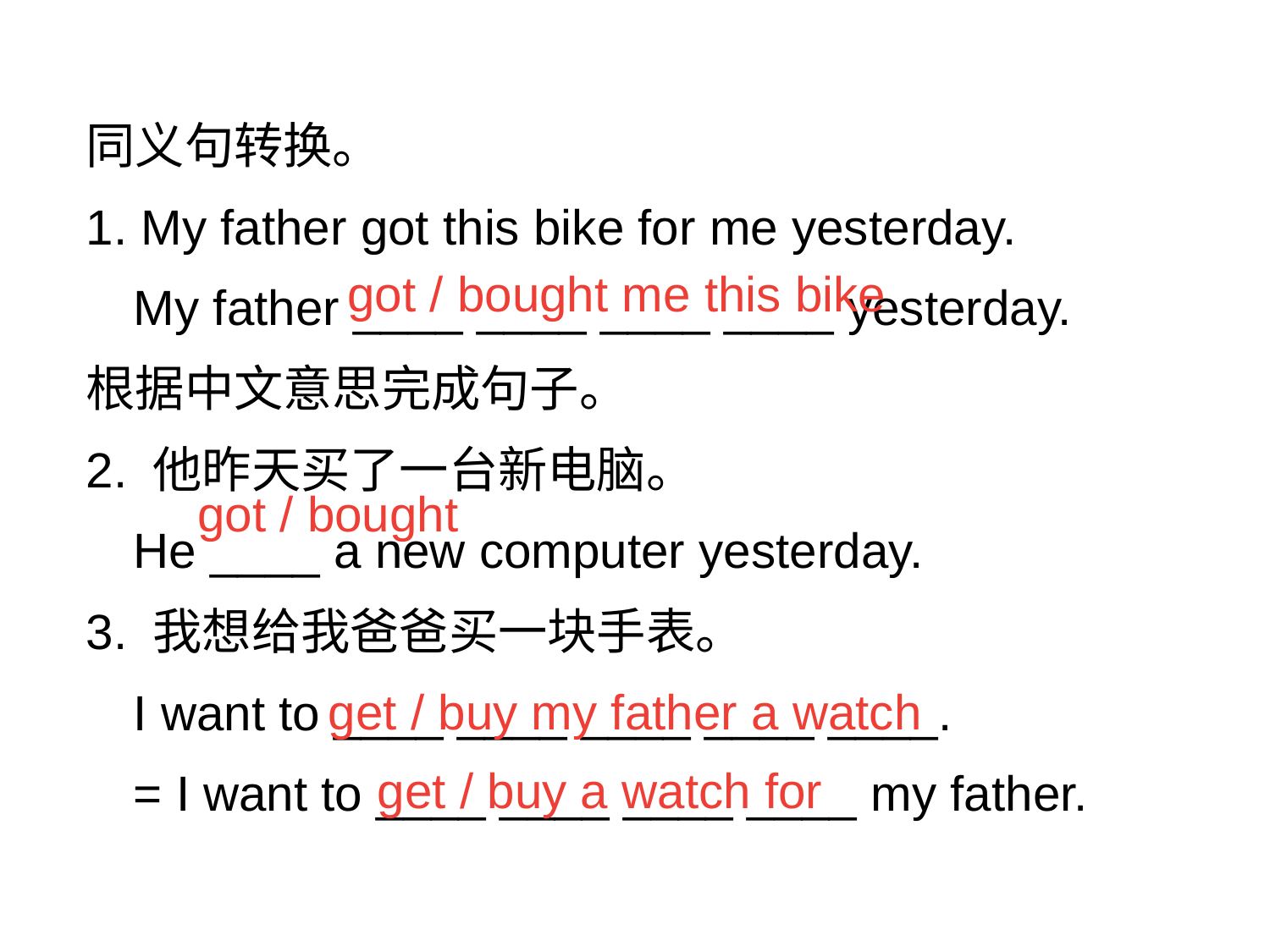

同义句转换。
1. My father got this bike for me yesterday.
	My father ____ ____ ____ ____ yesterday.
根据中文意思完成句子。
2. 他昨天买了一台新电脑。
	He ____ a new computer yesterday.
3. 我想给我爸爸买一块手表。
	I want to ____ ____ ____ ____ ____.
	= I want to ____ ____ ____ ____ my father.
got / bought me this bike
got / bought
get / buy my father a watch
get / buy a watch for